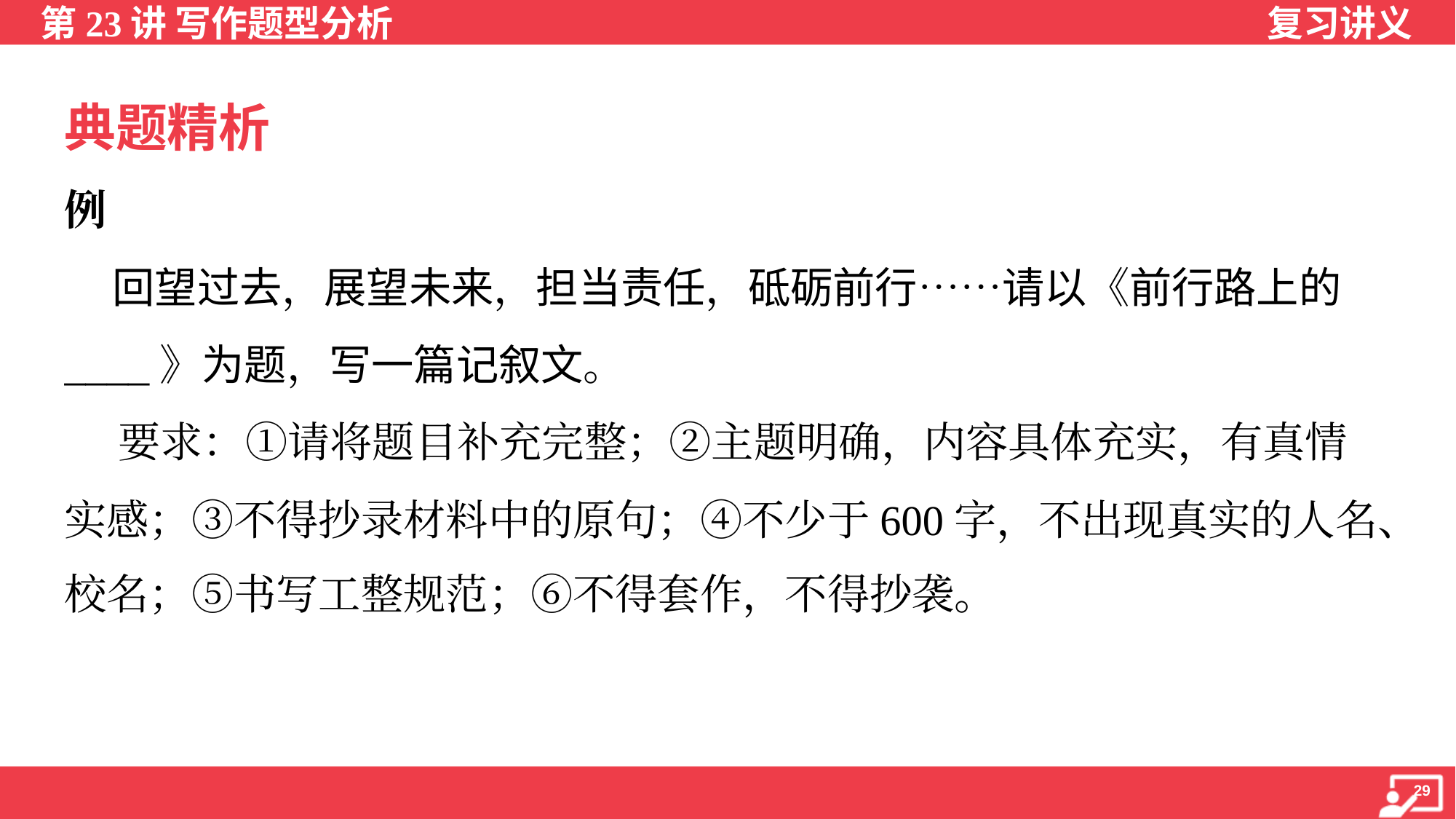

典题精析
例
    回望过去，展望未来，担当责任，砥砺前行……请以《前行路上的
____》为题，写一篇记叙文。
    要求：①请将题目补充完整；②主题明确，内容具体充实，有真情
实感；③不得抄录材料中的原句；④不少于600字，不出现真实的人名、
校名；⑤书写工整规范；⑥不得套作，不得抄袭。